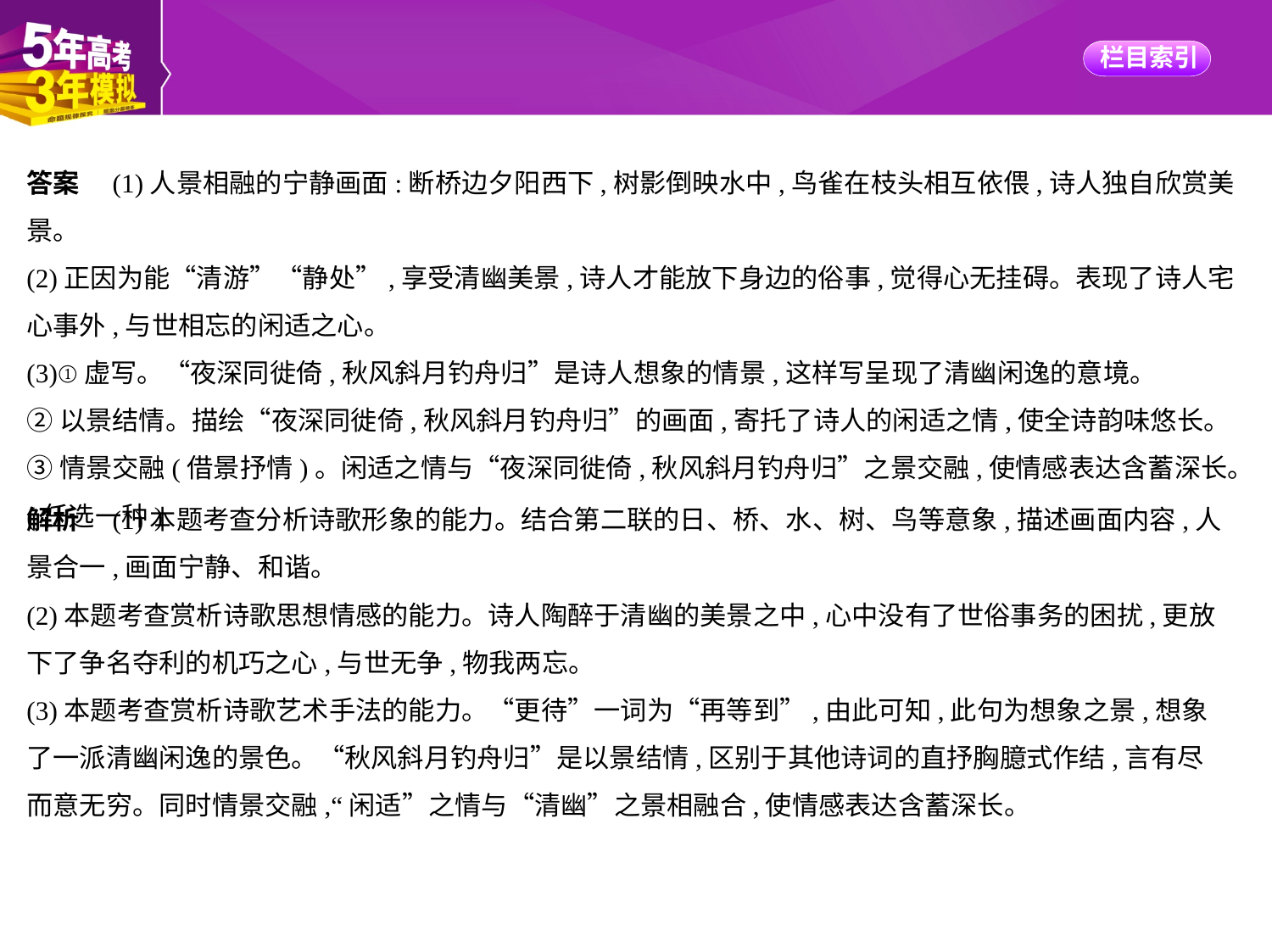

答案　(1)人景相融的宁静画面:断桥边夕阳西下,树影倒映水中,鸟雀在枝头相互依偎,诗人独自欣赏美景。
(2)正因为能“清游”“静处”,享受清幽美景,诗人才能放下身边的俗事,觉得心无挂碍。表现了诗人宅心事外,与世相忘的闲适之心。
(3)①虚写。“夜深同徙倚,秋风斜月钓舟归”是诗人想象的情景,这样写呈现了清幽闲逸的意境。
②以景结情。描绘“夜深同徙倚,秋风斜月钓舟归”的画面,寄托了诗人的闲适之情,使全诗韵味悠长。
③情景交融(借景抒情)。闲适之情与“夜深同徙倚,秋风斜月钓舟归”之景交融,使情感表达含蓄深长。(任选一种)
解析　(1)本题考查分析诗歌形象的能力。结合第二联的日、桥、水、树、鸟等意象,描述画面内容,人景合一,画面宁静、和谐。
(2)本题考查赏析诗歌思想情感的能力。诗人陶醉于清幽的美景之中,心中没有了世俗事务的困扰,更放下了争名夺利的机巧之心,与世无争,物我两忘。
(3)本题考查赏析诗歌艺术手法的能力。“更待”一词为“再等到”,由此可知,此句为想象之景,想象了一派清幽闲逸的景色。“秋风斜月钓舟归”是以景结情,区别于其他诗词的直抒胸臆式作结,言有尽而意无穷。同时情景交融,“闲适”之情与“清幽”之景相融合,使情感表达含蓄深长。